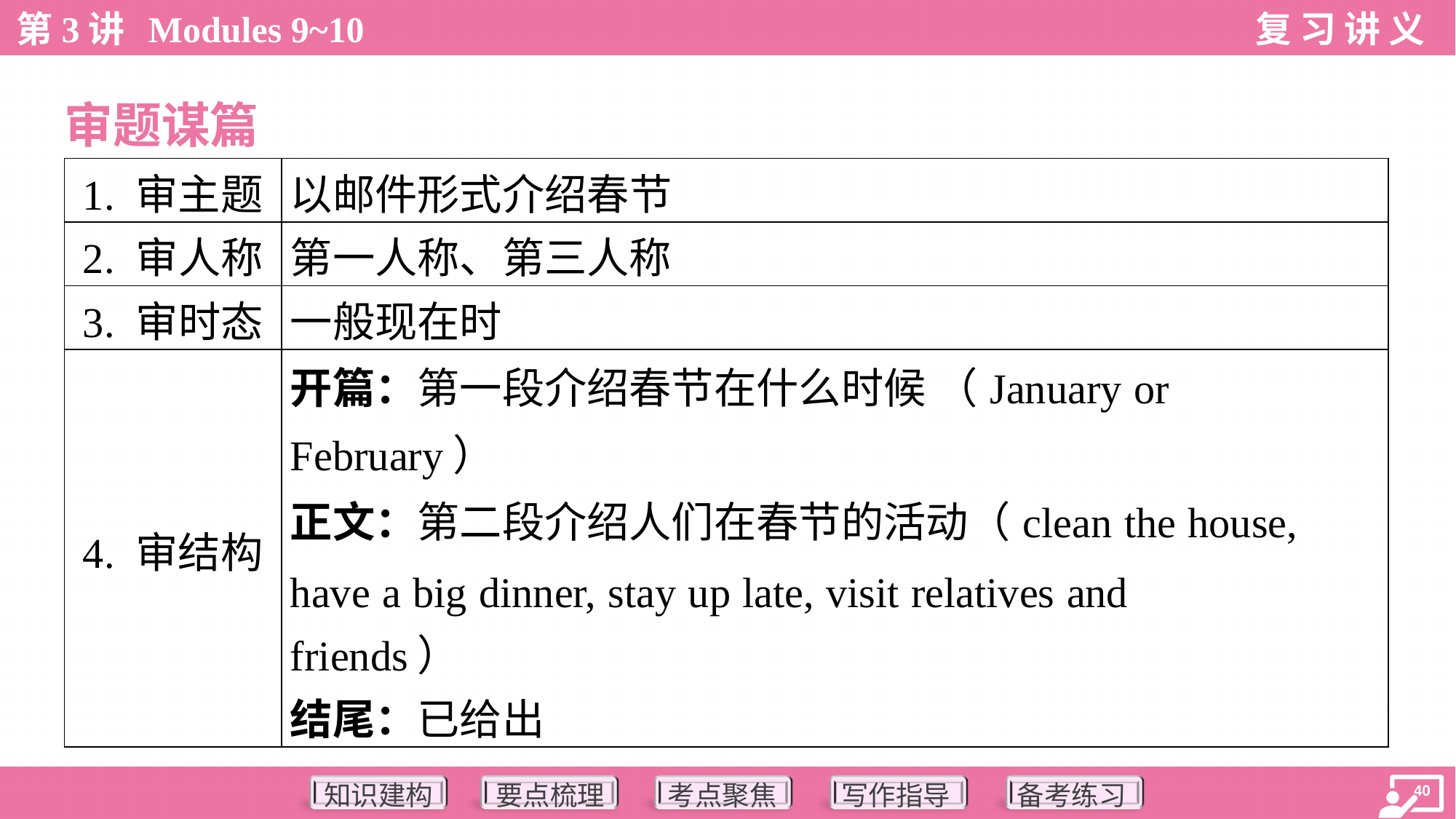

审题谋篇
| 1. 审主题 | 以邮件形式介绍春节 |
| --- | --- |
| 2. 审人称 | 第一人称、第三人称 |
| 3. 审时态 | 一般现在时 |
| 4. 审结构 | 开篇：第一段介绍春节在什么时候 （January or February） 正文：第二段介绍人们在春节的活动（clean the house, have a big dinner, stay up late, visit relatives and friends） 结尾：已给出 |